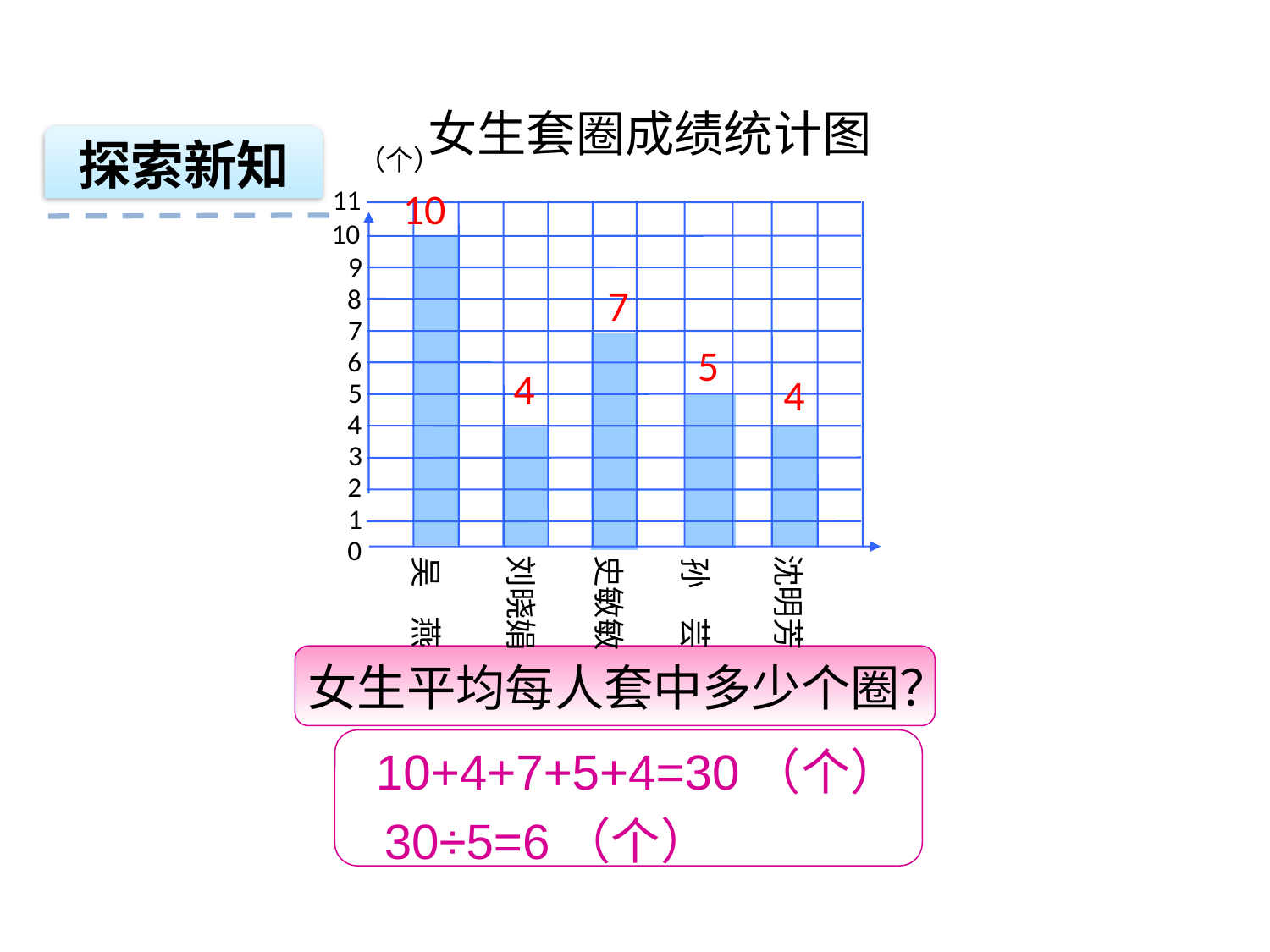

女生套圈成绩统计图
探索新知
（个）

9

8

7

6

5

4

3

2

1

0

吴    燕
孙    芸
沈明芳
史敏敏
刘晓娟
11
10
10

7
5

4
4

女生平均每人套中多少个圈？

10+4+7+5+4=30（个）
30÷5=6（个）